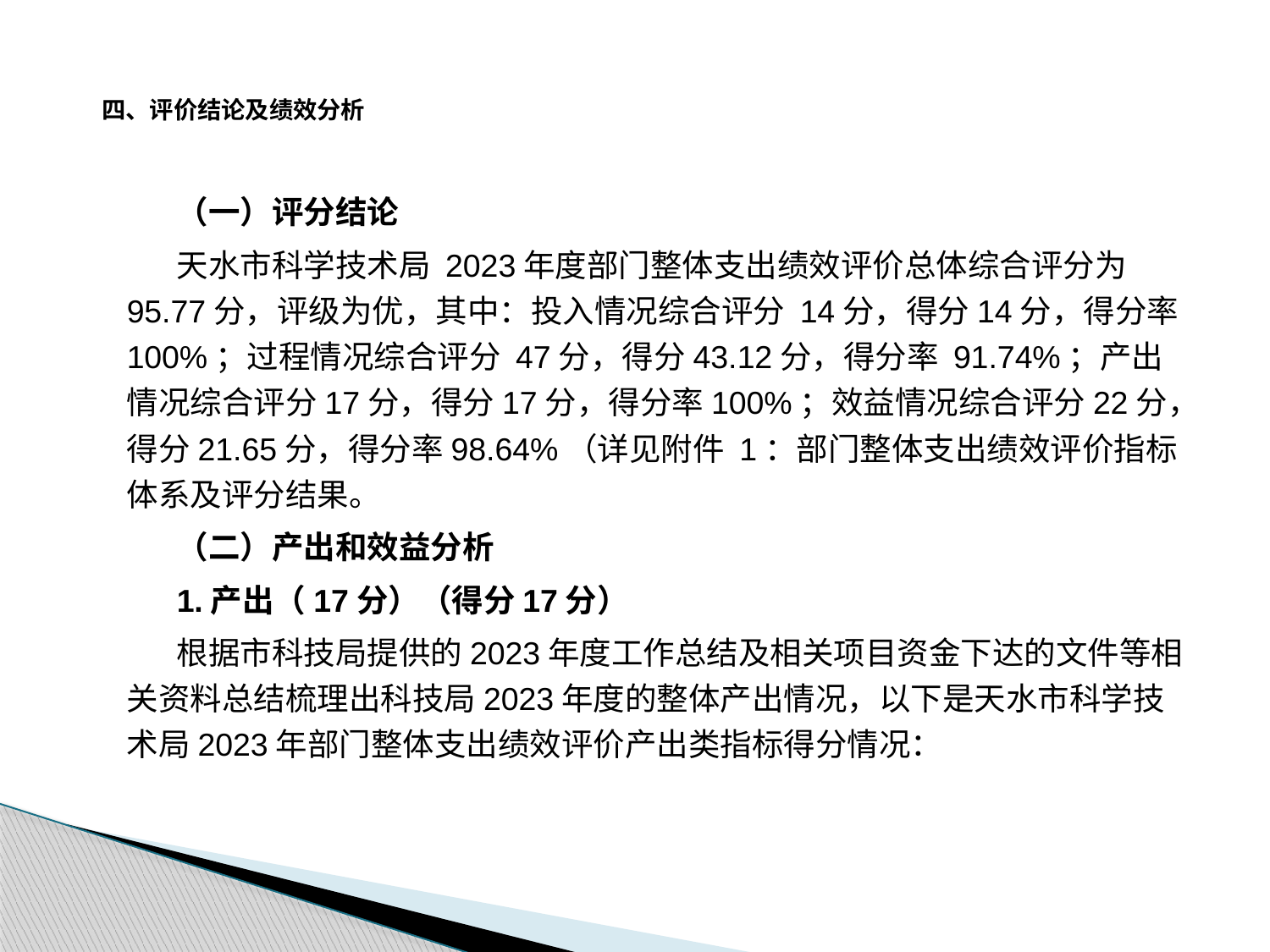

# 四、评价结论及绩效分析
（一）评分结论
天水市科学技术局 2023年度部门整体支出绩效评价总体综合评分为 95.77分，评级为优，其中：投入情况综合评分 14分，得分14分，得分率 100%；过程情况综合评分 47分，得分43.12分，得分率 91.74%；产出情况综合评分17分，得分17分，得分率100%；效益情况综合评分22分，得分21.65分，得分率98.64%（详见附件 1：部门整体支出绩效评价指标体系及评分结果。
（二）产出和效益分析
1.产出（17分）（得分17分）
根据市科技局提供的2023年度工作总结及相关项目资金下达的文件等相关资料总结梳理出科技局2023年度的整体产出情况，以下是天水市科学技术局2023年部门整体支出绩效评价产出类指标得分情况：